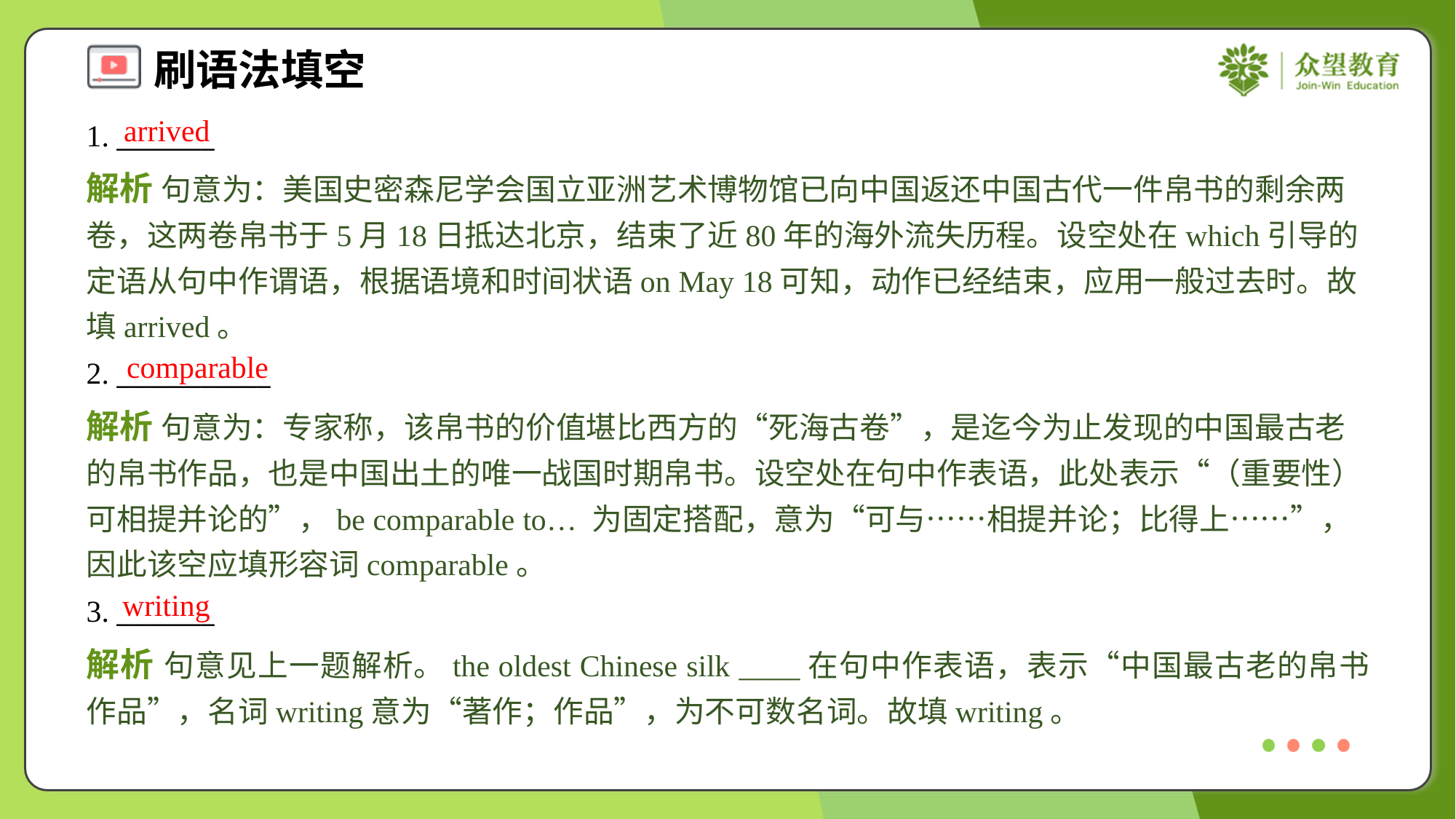

arrived
1. _______
解析 句意为：美国史密森尼学会国立亚洲艺术博物馆已向中国返还中国古代一件帛书的剩余两卷，这两卷帛书于5月18日抵达北京，结束了近80年的海外流失历程。设空处在which引导的定语从句中作谓语，根据语境和时间状语on May 18可知，动作已经结束，应用一般过去时。故填arrived。
comparable
2. ___________
解析 句意为：专家称，该帛书的价值堪比西方的“死海古卷”，是迄今为止发现的中国最古老的帛书作品，也是中国出土的唯一战国时期帛书。设空处在句中作表语，此处表示“（重要性）可相提并论的”，be comparable to… 为固定搭配，意为“可与……相提并论；比得上……”，因此该空应填形容词comparable。
writing
3. _______
解析 句意见上一题解析。the oldest Chinese silk ____在句中作表语，表示“中国最古老的帛书作品”，名词writing意为“著作；作品”，为不可数名词。故填writing。